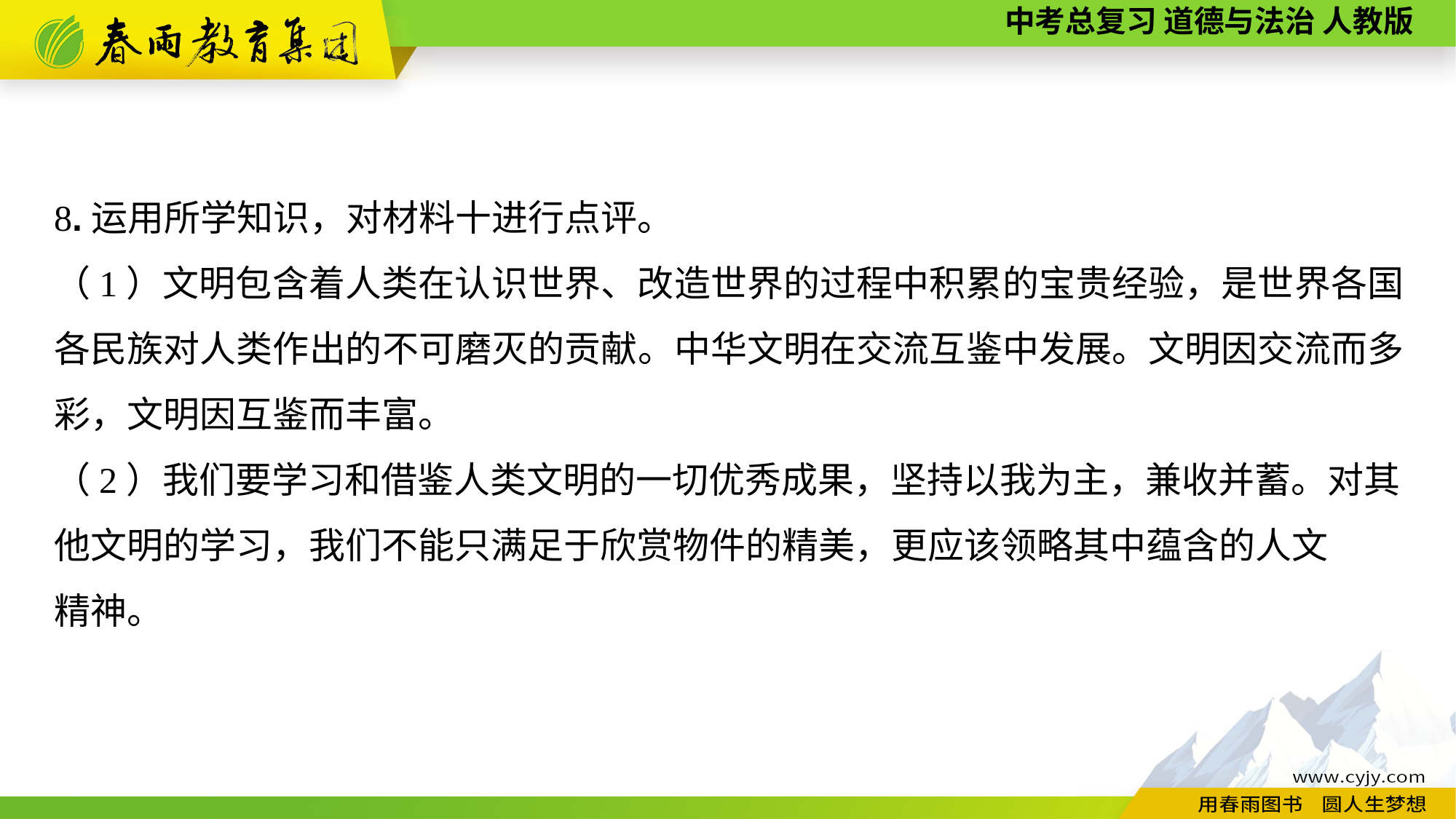

8.运用所学知识，对材料十进行点评。
（1）文明包含着人类在认识世界、改造世界的过程中积累的宝贵经验，是世界各国各民族对人类作出的不可磨灭的贡献。中华文明在交流互鉴中发展。文明因交流而多彩，文明因互鉴而丰富。
（2）我们要学习和借鉴人类文明的一切优秀成果，坚持以我为主，兼收并蓄。对其他文明的学习，我们不能只满足于欣赏物件的精美，更应该领略其中蕴含的人文
精神。